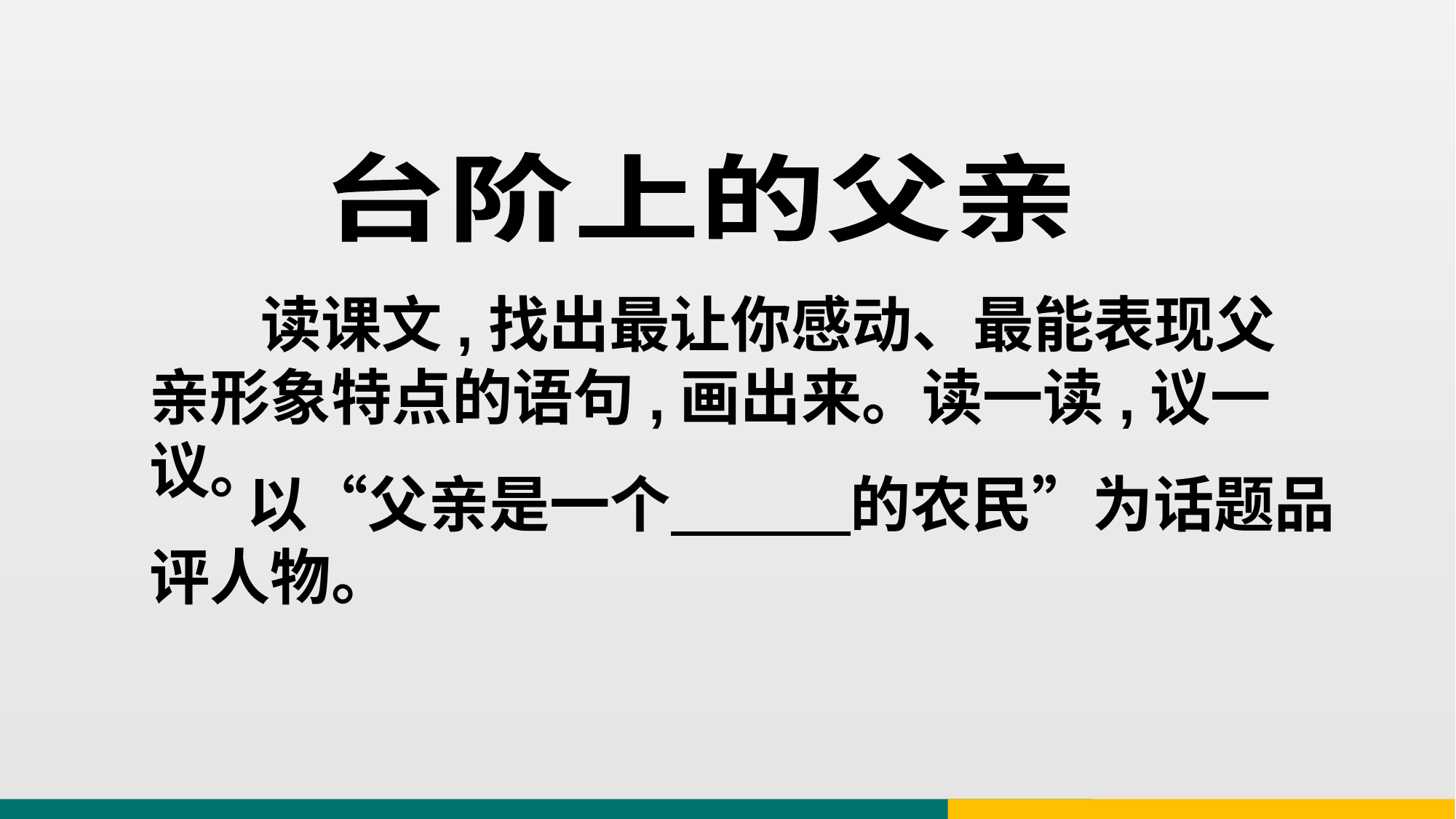

台阶上的父亲
       读课文,找出最让你感动、最能表现父亲形象特点的语句,画出来。读一读,议一议。
      以“父亲是一个             的农民”为话题品评人物。